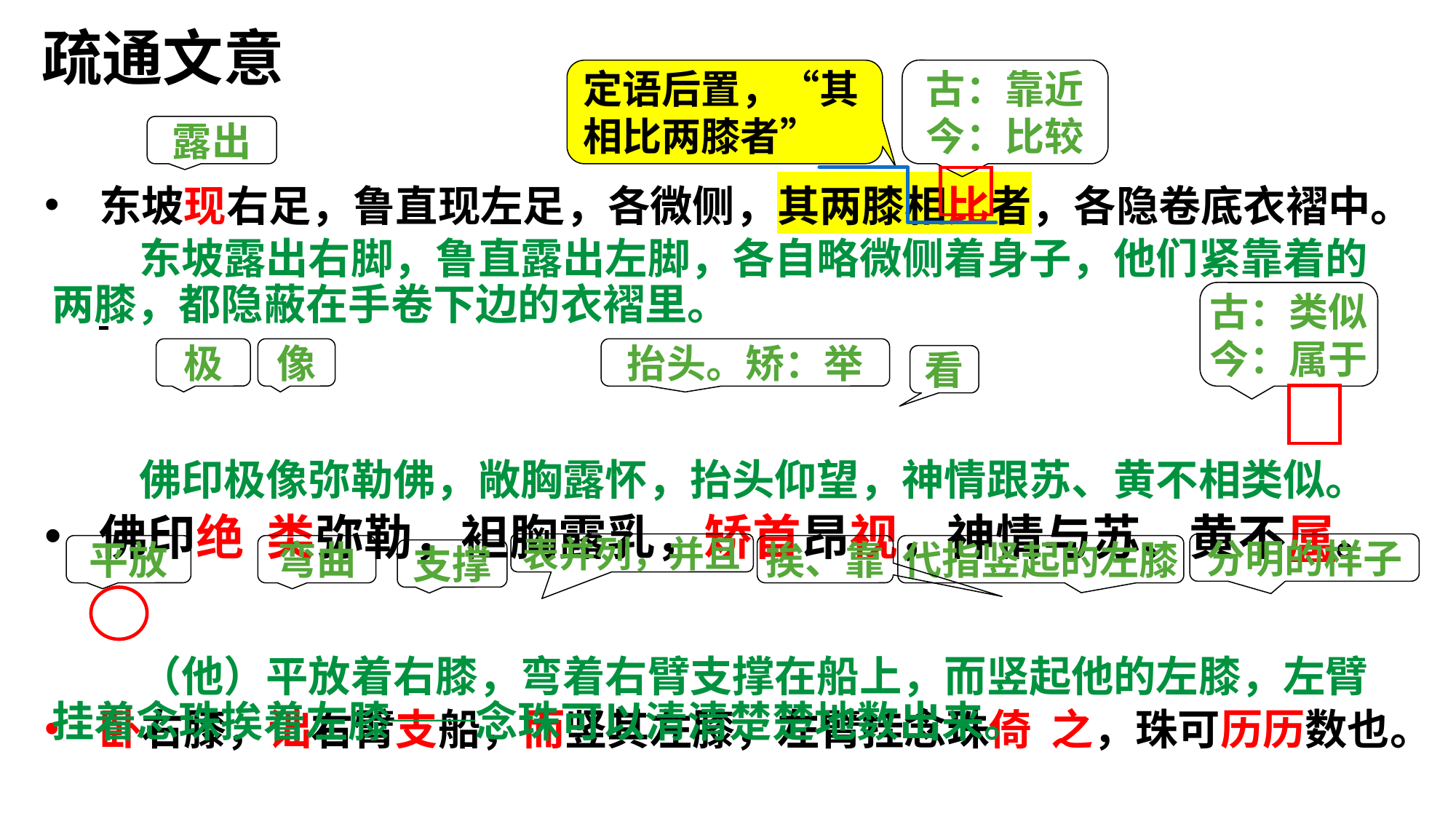

疏通文意
古：靠近
今：比较
定语后置，“其相比两膝者”
露出
东坡现右足，鲁直现左足，各微侧，其两膝相比者，各隐卷底衣褶中。

佛印绝  类弥勒，袒胸露乳，矫首昂视，神情与苏、黄不属。

卧右膝，诎右臂支船，而竖其左膝，左臂挂念珠倚  之，珠可历历数也。

        东坡露出右脚，鲁直露出左脚，各自略微侧着身子，他们紧靠着的两膝，都隐蔽在手卷下边的衣褶里。
古：类似
今：属于
极
像
抬头。矫：举
看

        佛印极像弥勒佛，敞胸露怀，抬头仰望，神情跟苏、黄不相类似。
分明的样子
表并列，并且
弯曲
平放
挨、靠
代指竖起的左膝
支撑

        （他）平放着右膝，弯着右臂支撑在船上，而竖起他的左膝，左臂挂着念珠挨着左膝──念珠可以清清楚楚地数出来。